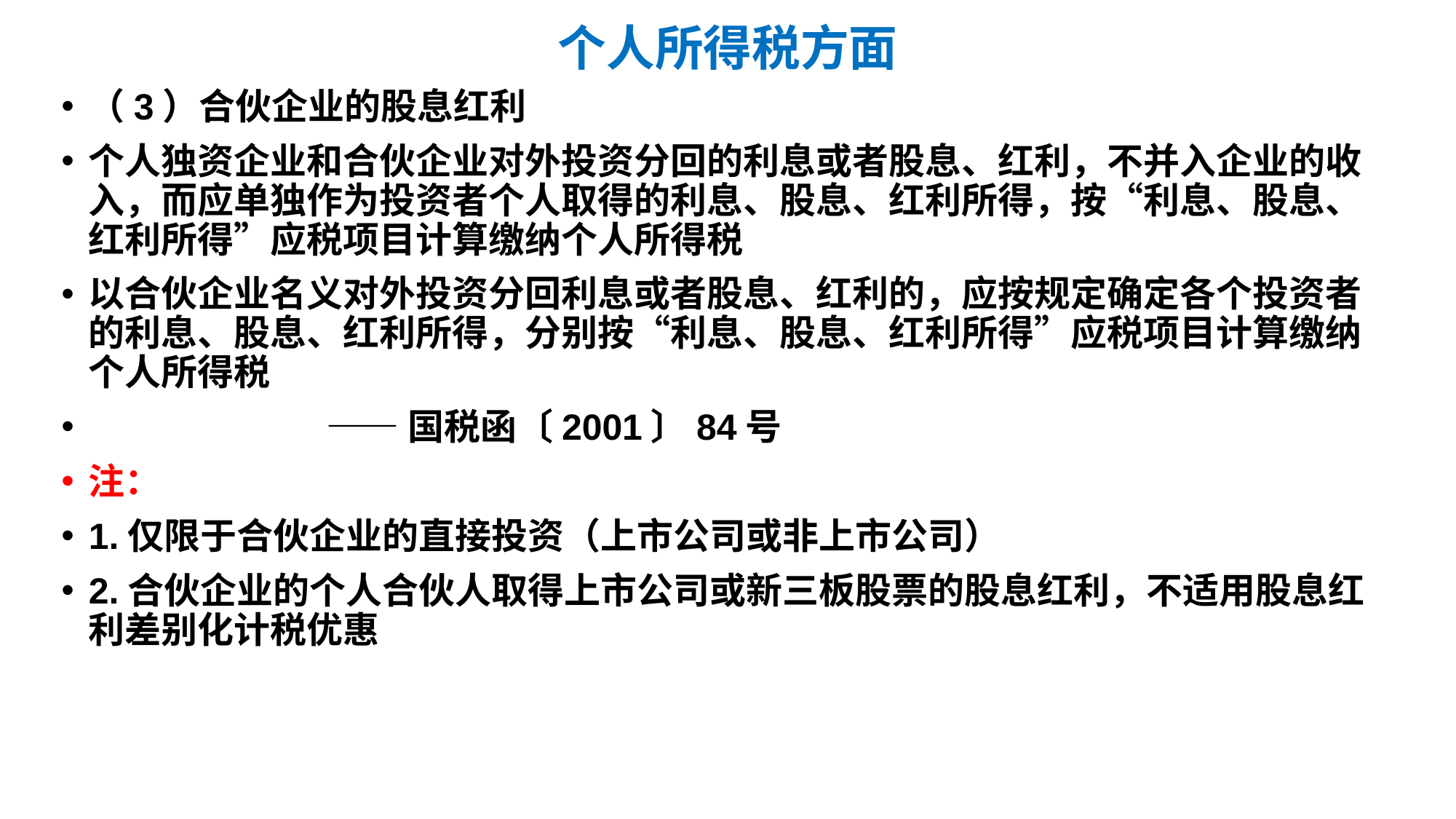

# 个人所得税方面
（3）合伙企业的股息红利
个人独资企业和合伙企业对外投资分回的利息或者股息、红利，不并入企业的收入，而应单独作为投资者个人取得的利息、股息、红利所得，按“利息、股息、红利所得”应税项目计算缴纳个人所得税
以合伙企业名义对外投资分回利息或者股息、红利的，应按规定确定各个投资者的利息、股息、红利所得，分别按“利息、股息、红利所得”应税项目计算缴纳个人所得税
                             ——国税函〔2001〕84号
注：
1.仅限于合伙企业的直接投资（上市公司或非上市公司）
2.合伙企业的个人合伙人取得上市公司或新三板股票的股息红利，不适用股息红利差别化计税优惠